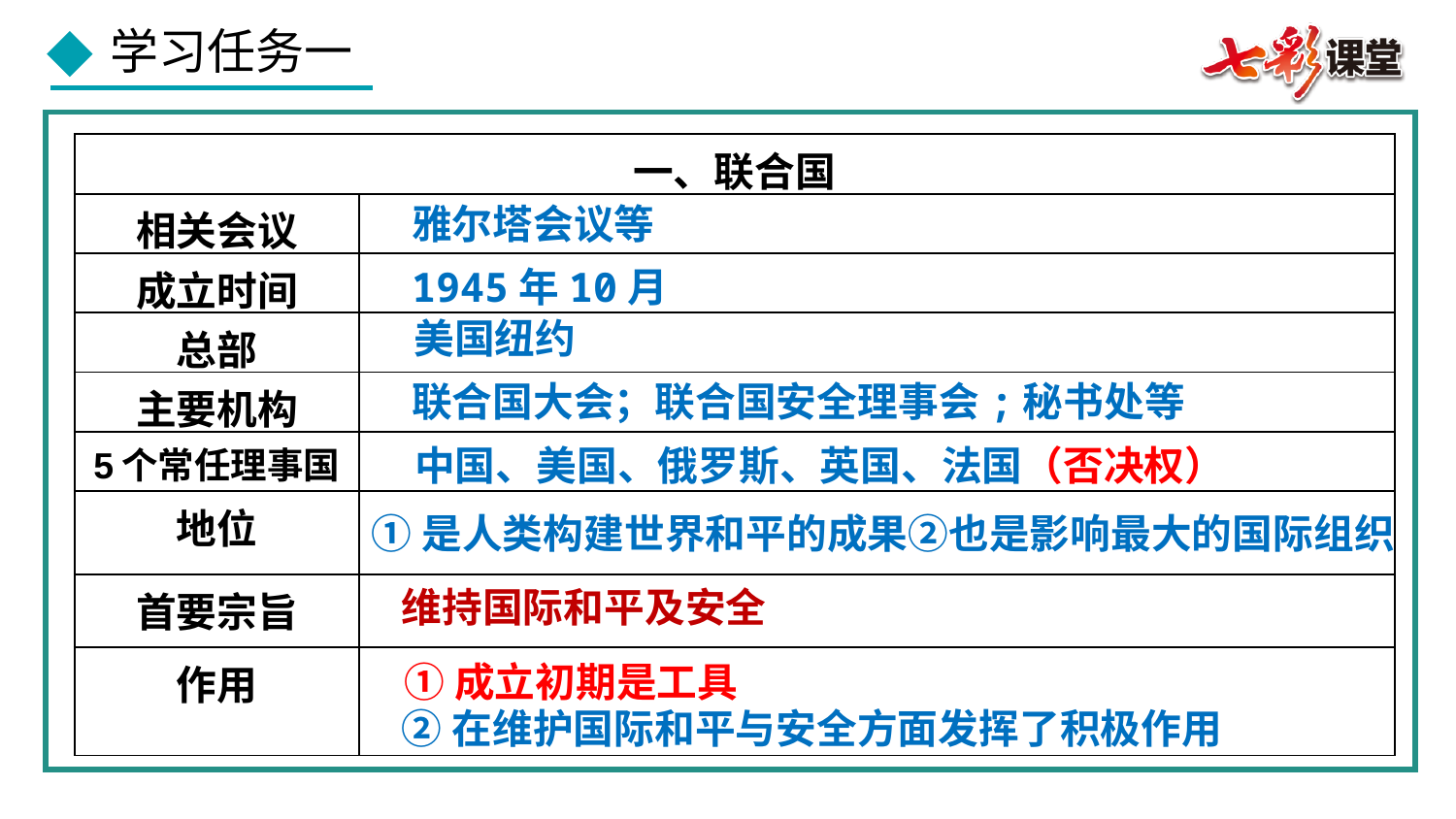

| 一、联合国 |  |
| --- | --- |
| 相关会议 |  |
| 成立时间 |  |
| 总部 |  |
| 主要机构 |  |
| 5个常任理事国 |  |
| 地位 |  |
| 首要宗旨 |  |
| 作用 |  |
雅尔塔会议等
1945年10月
美国纽约
联合国大会；联合国安全理事会;秘书处等
中国、美国、俄罗斯、英国、法国（否决权）
①是人类构建世界和平的成果②也是影响最大的国际组织
维持国际和平及安全
①成立初期是工具
②在维护国际和平与安全方面发挥了积极作用